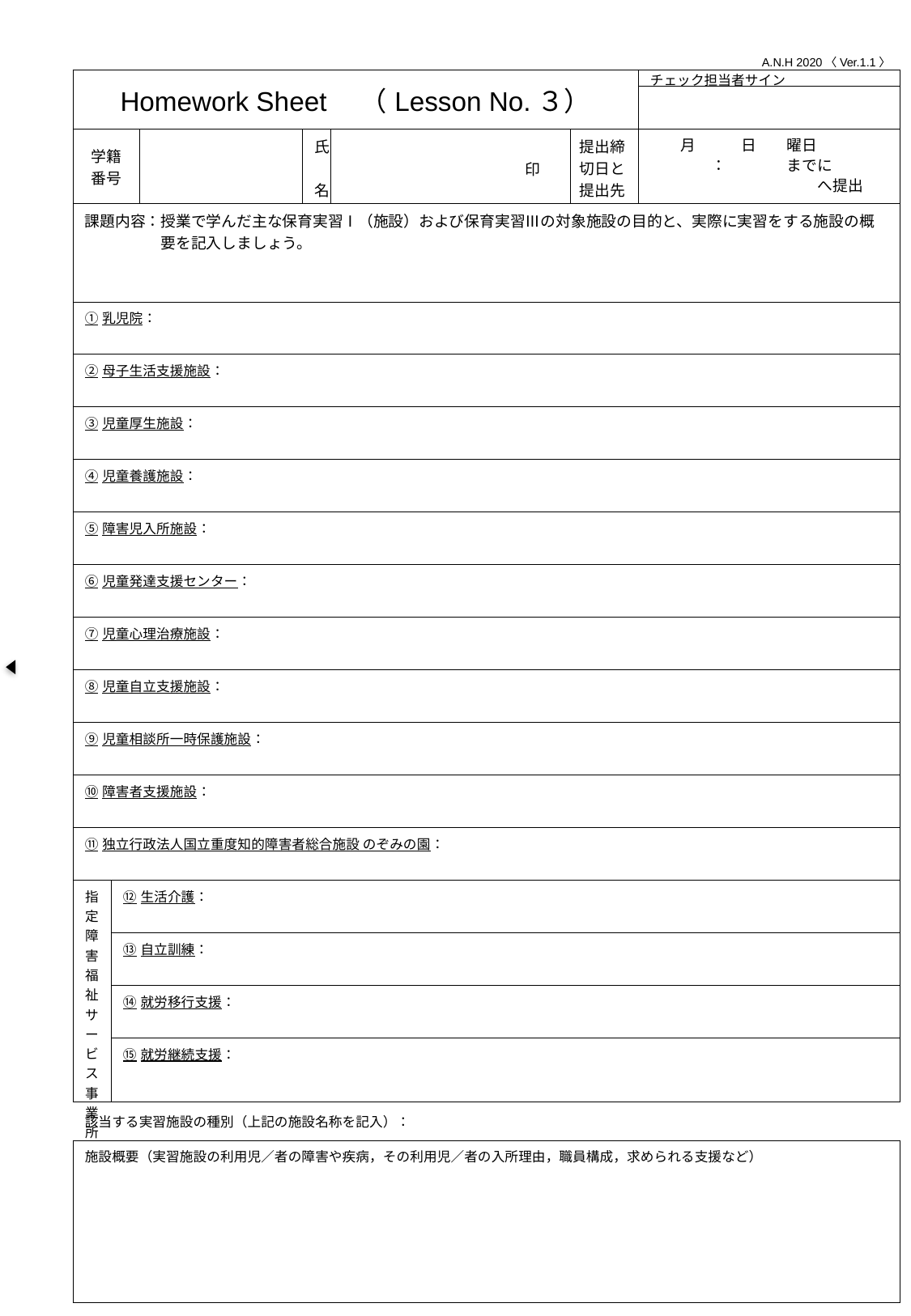

A.N.H 2020〈Ver.1.1〉
| Homework Sheet　（Lesson No.３） |  |  |  |  |  | チェック担当者サイン |
| --- | --- | --- | --- | --- | --- | --- |
|  |  |  |  |  |  |  |
| 学籍番号 |  |  | 氏　名 | 印 | 提出締切日と提出先 | 月　　　日　　曜日 　　　　：　　　　までに 　　　　　　　　　　　へ提出 |
| 課題内容：授業で学んだ主な保育実習Ⅰ（施設）および保育実習Ⅲの対象施設の目的と、実際に実習をする施設の概 　　　　　要を記入しましょう。 |  |  |  |  |  |  |
| ①乳児院： |  |  |  |  |  |  |
| ②母子生活支援施設： |  |  |  |  |  |  |
| ③児童厚生施設： |  |  |  |  |  |  |
| ④児童養護施設： |  |  |  |  |  |  |
| ⑤障害児入所施設： |  |  |  |  |  |  |
| ⑥児童発達支援センター： |  |  |  |  |  |  |
| ⑦児童心理治療施設： |  |  |  |  |  |  |
| ⑧児童自立支援施設： |  |  |  |  |  |  |
| ⑨児童相談所一時保護施設： |  |  |  |  |  |  |
| ⑩障害者支援施設： |  |  |  |  |  |  |
| ⑪独立行政法人国立重度知的障害者総合施設 のぞみの園： |  |  |  |  |  |  |
| 指定障害福祉サービス事業所 | ⑫生活介護： |  |  |  |  |  |
|  | ⑬自立訓練： |  |  |  |  |  |
|  | ⑭就労移行支援： |  |  |  |  |  |
|  | ⑮就労継続支援： |  |  |  |  |  |
| 該当する実習施設の種別（上記の施設名称を記入）： |  |  |  |  |  |  |
| 施設概要（実習施設の利用児／者の障害や疾病，その利用児／者の入所理由，職員構成，求められる支援など） |  |  |  |  |  |  |